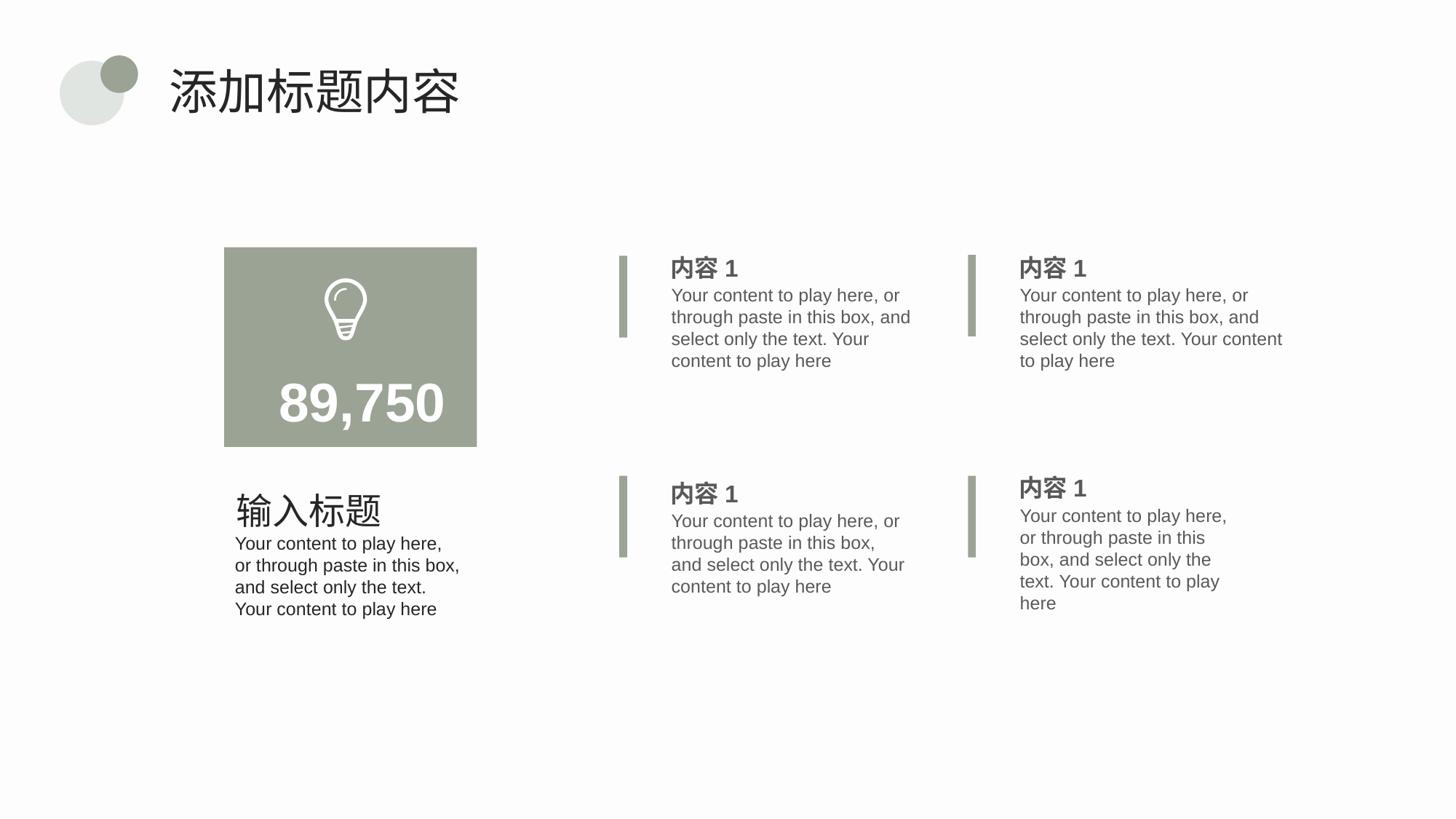

添加标题内容

内容1
内容1

Your content to play here, or through paste in this box, and select only the text. Your content to play here
Your content to play here, or through paste in this box, and select only the text. Your content to play here

89,750
内容1
内容1

输入标题
Your content to play here, or through paste in this box, and select only the text. Your content to play here
Your content to play here, or through paste in this box, and select only the text. Your content to play here
Your content to play here, or through paste in this box, and select only the text. Your content to play here